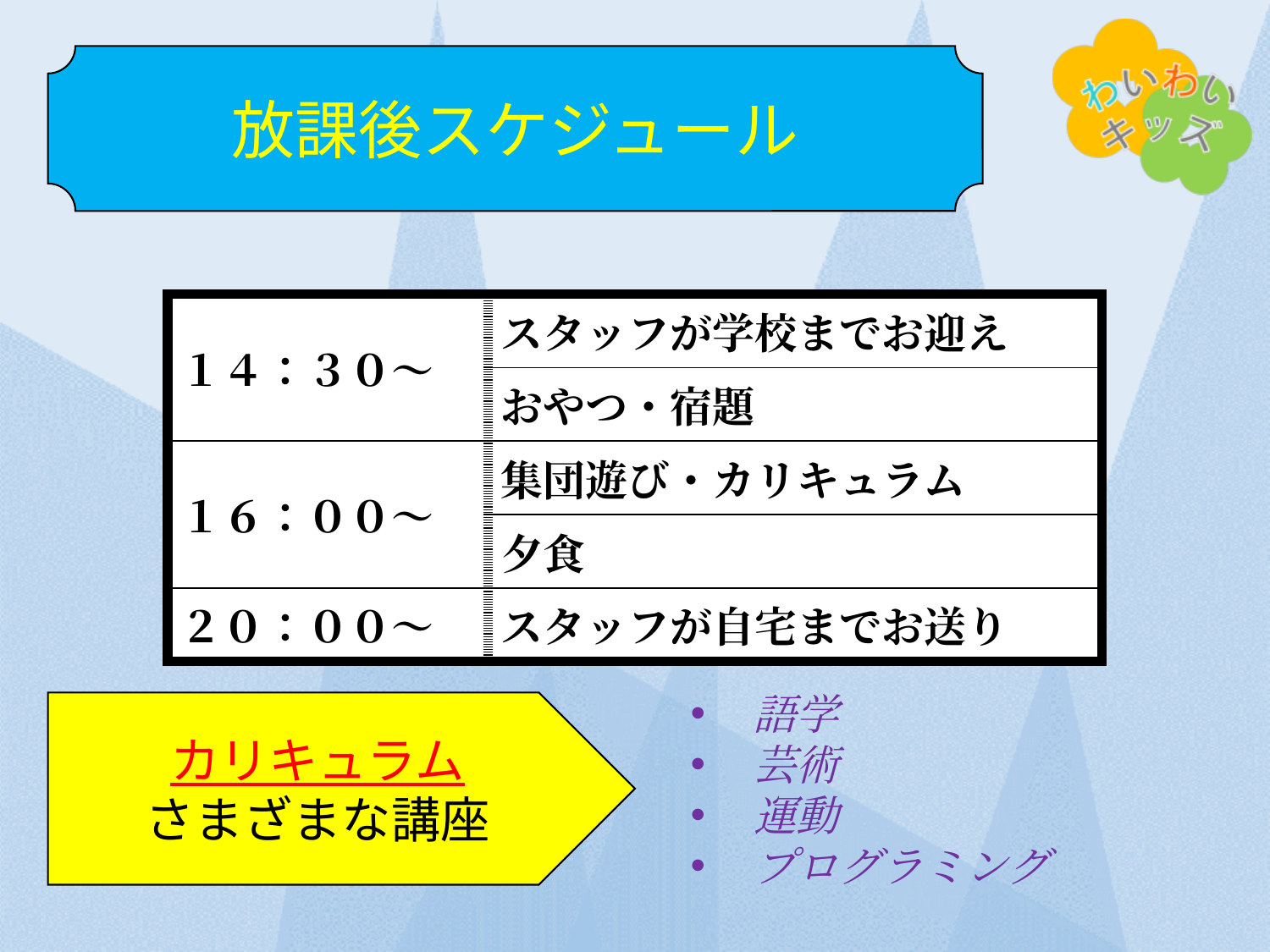

放課後スケジュール
| １４：３０～ | スタッフが学校までお迎え |
| --- | --- |
|  | おやつ・宿題 |
| １６：００～ | 集団遊び・カリキュラム |
|  | 夕食 |
| ２０：００～ | スタッフが自宅までお送り |
語学
芸術
運動
プログラミング
カリキュラム
さまざまな講座